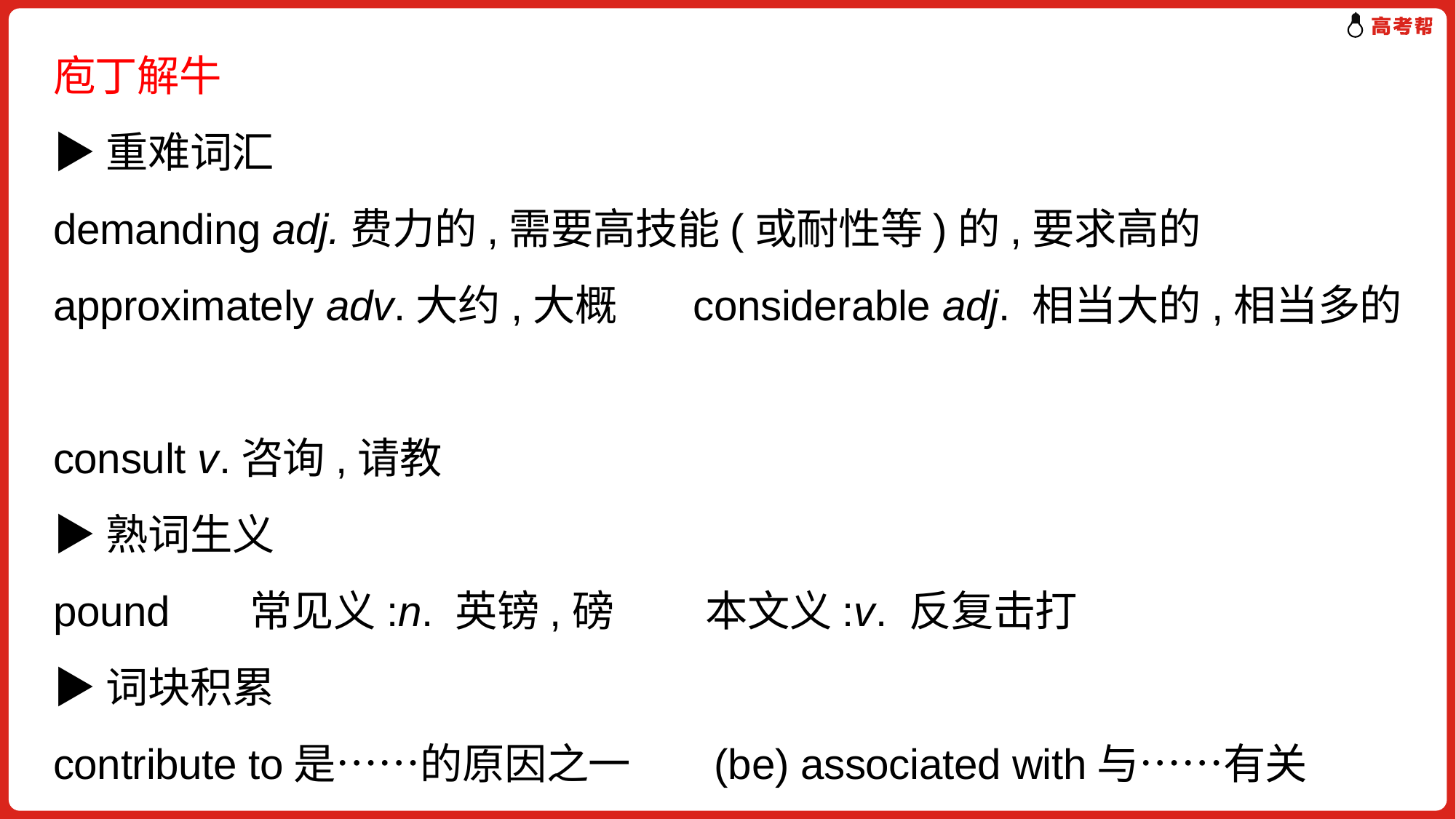

庖丁解牛
▶重难词汇
demanding adj.费力的,需要高技能(或耐性等)的,要求高的
approximately adv.大约,大概       considerable adj. 相当大的,相当多的
consult v.咨询,请教
▶熟词生义
pound      常见义:n. 英镑,磅          本文义:v. 反复击打
▶词块积累
contribute to是……的原因之一        (be) associated with与……有关